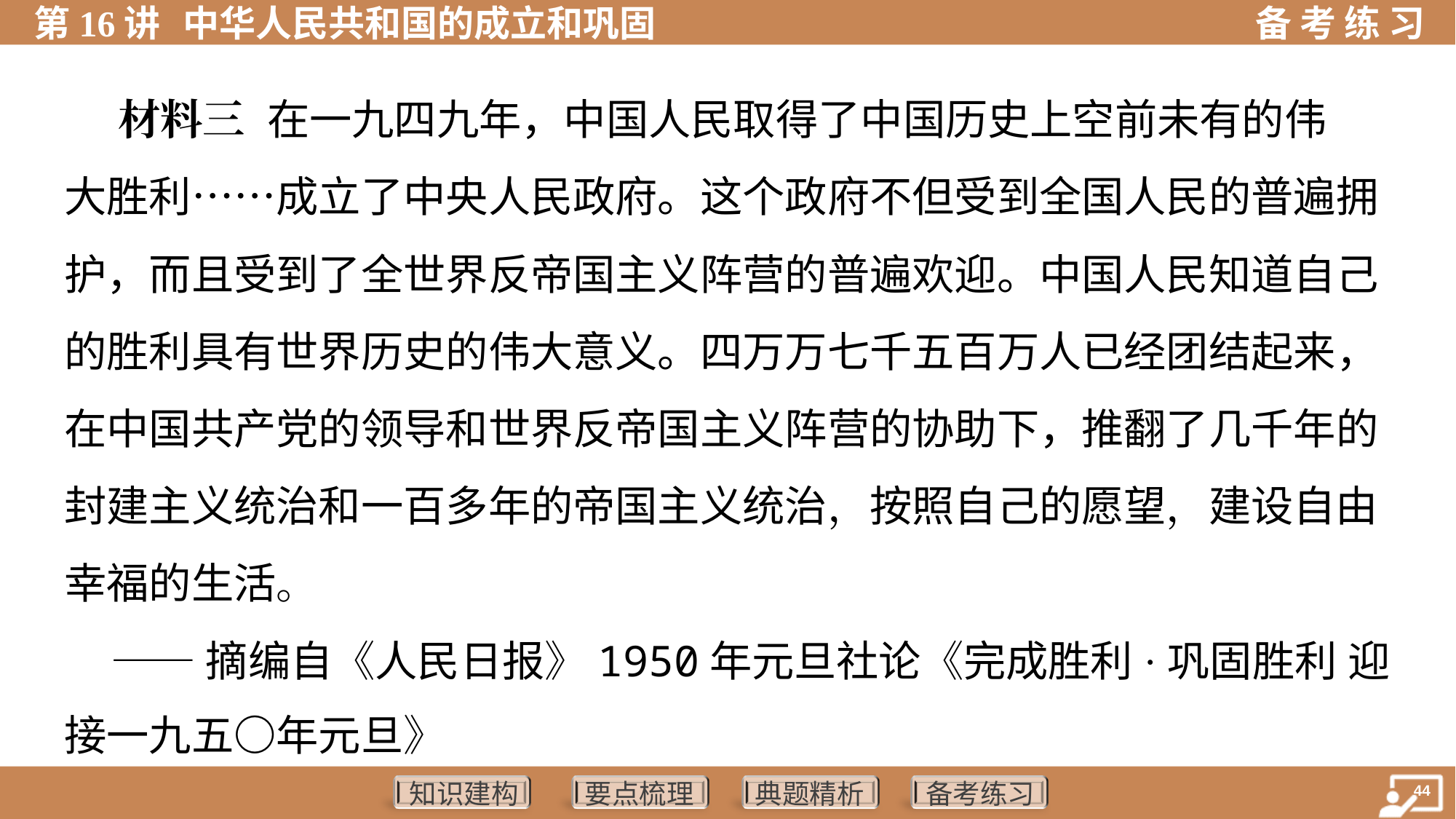

材料三  在一九四九年，中国人民取得了中国历史上空前未有的伟
大胜利……成立了中央人民政府。这个政府不但受到全国人民的普遍拥
护，而且受到了全世界反帝国主义阵营的普遍欢迎。中国人民知道自己
的胜利具有世界历史的伟大意义。四万万七千五百万人已经团结起来，
在中国共产党的领导和世界反帝国主义阵营的协助下，推翻了几千年的
封建主义统治和一百多年的帝国主义统治，按照自己的愿望，建设自由
幸福的生活。
    ——摘编自《人民日报》1950年元旦社论《完成胜利·巩固胜利 迎
接一九五〇年元旦》